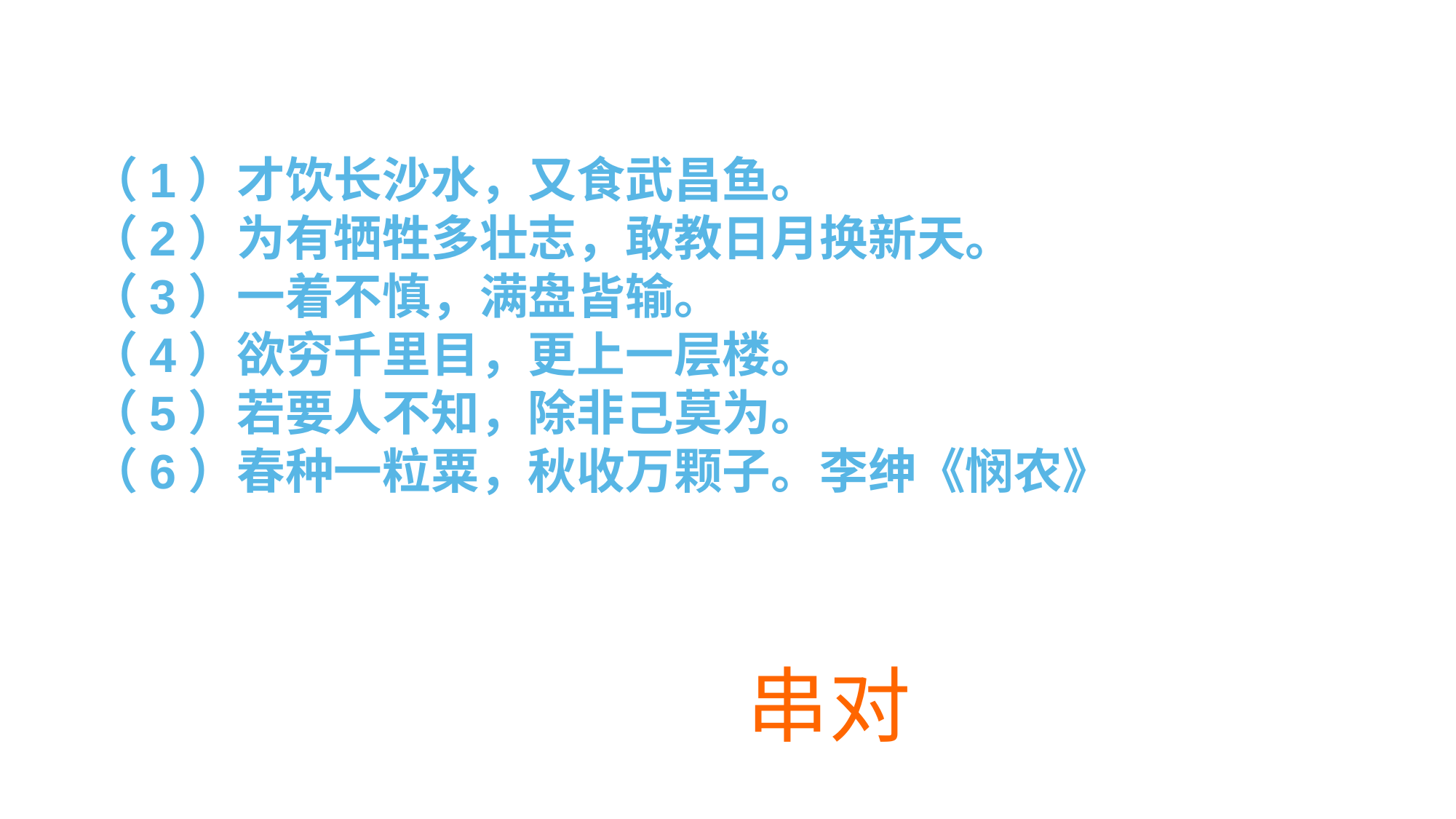

#
（1）才饮长沙水，又食武昌鱼。
（2）为有牺牲多壮志，敢教日月换新天。
（3）一着不慎，满盘皆输。
（4）欲穷千里目，更上一层楼。
（5）若要人不知，除非己莫为。
（6）春种一粒粟，秋收万颗子。李绅《悯农》
                     串对